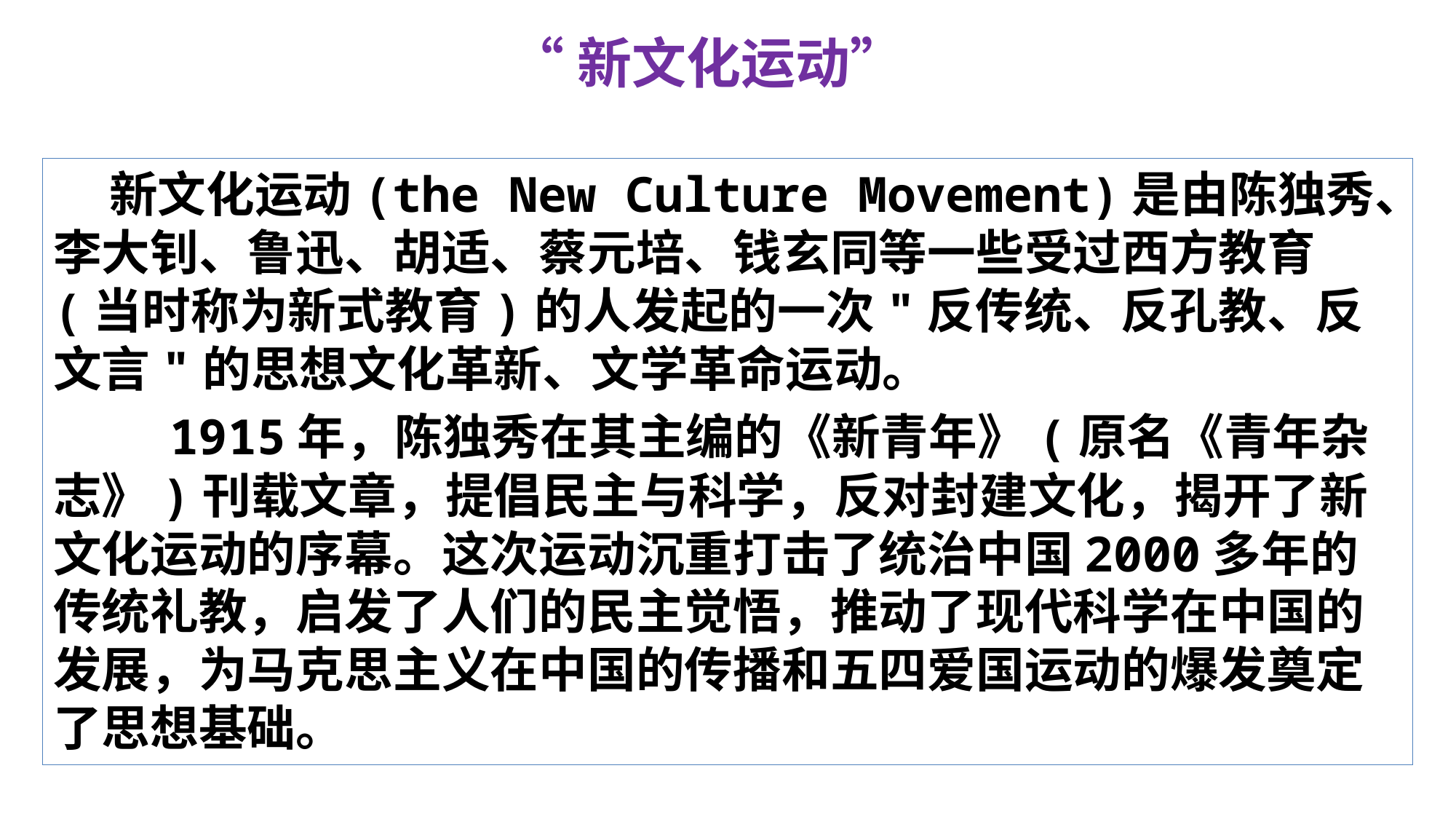

# “新文化运动”
    新文化运动(the New Culture Movement)是由陈独秀、李大钊、鲁迅、胡适、蔡元培、钱玄同等一些受过西方教育(当时称为新式教育)的人发起的一次"反传统、反孔教、反文言"的思想文化革新、文学革命运动。
    1915年，陈独秀在其主编的《新青年》(原名《青年杂志》)刊载文章，提倡民主与科学，反对封建文化，揭开了新文化运动的序幕。这次运动沉重打击了统治中国2000多年的传统礼教，启发了人们的民主觉悟，推动了现代科学在中国的发展，为马克思主义在中国的传播和五四爱国运动的爆发奠定了思想基础。